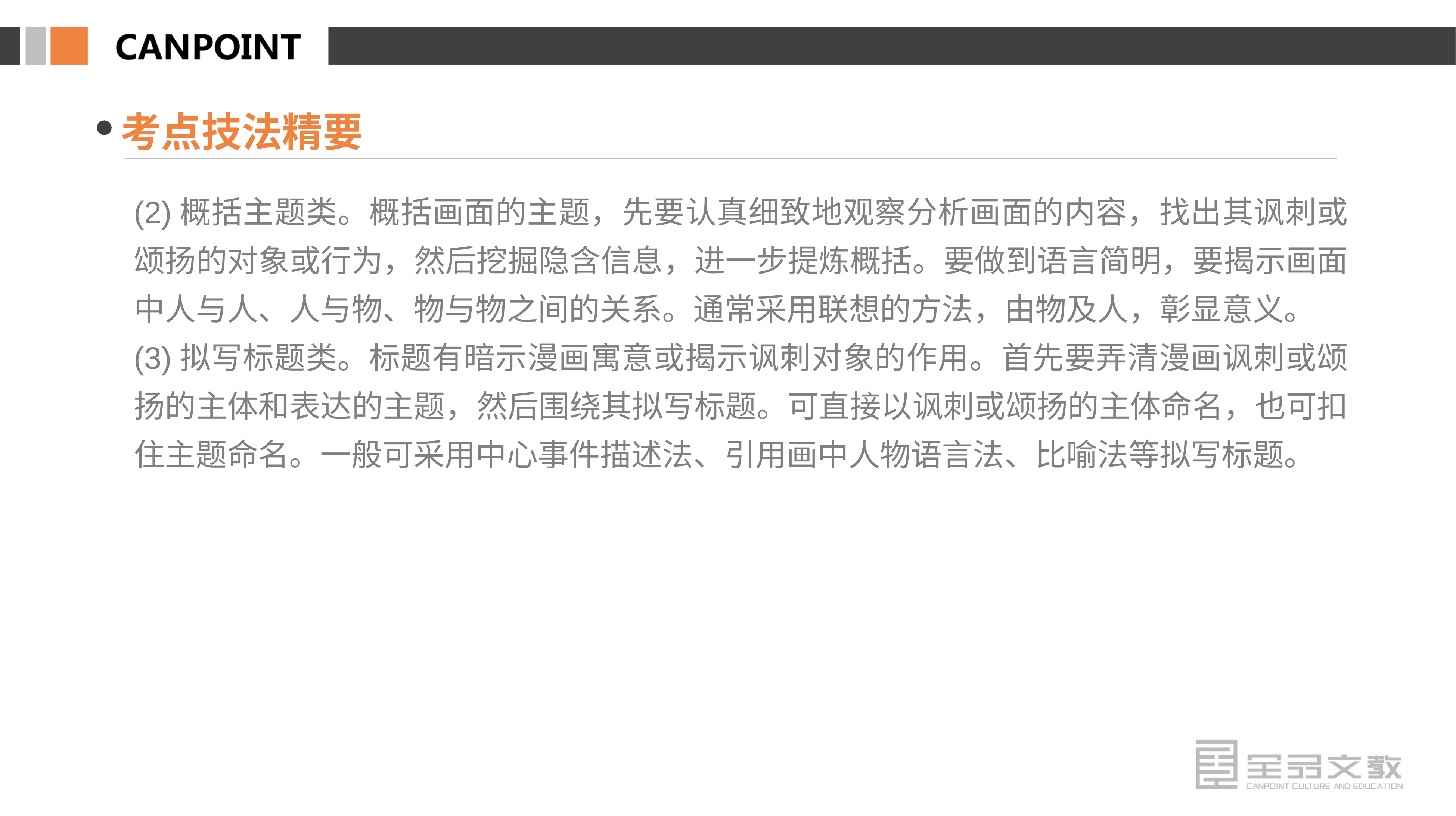

考点技法精要

(2)概括主题类。概括画面的主题，先要认真细致地观察分析画面的内容，找出其讽刺或颂扬的对象或行为，然后挖掘隐含信息，进一步提炼概括。要做到语言简明，要揭示画面中人与人、人与物、物与物之间的关系。通常采用联想的方法，由物及人，彰显意义。
(3)拟写标题类。标题有暗示漫画寓意或揭示讽刺对象的作用。首先要弄清漫画讽刺或颂扬的主体和表达的主题，然后围绕其拟写标题。可直接以讽刺或颂扬的主体命名，也可扣住主题命名。一般可采用中心事件描述法、引用画中人物语言法、比喻法等拟写标题。